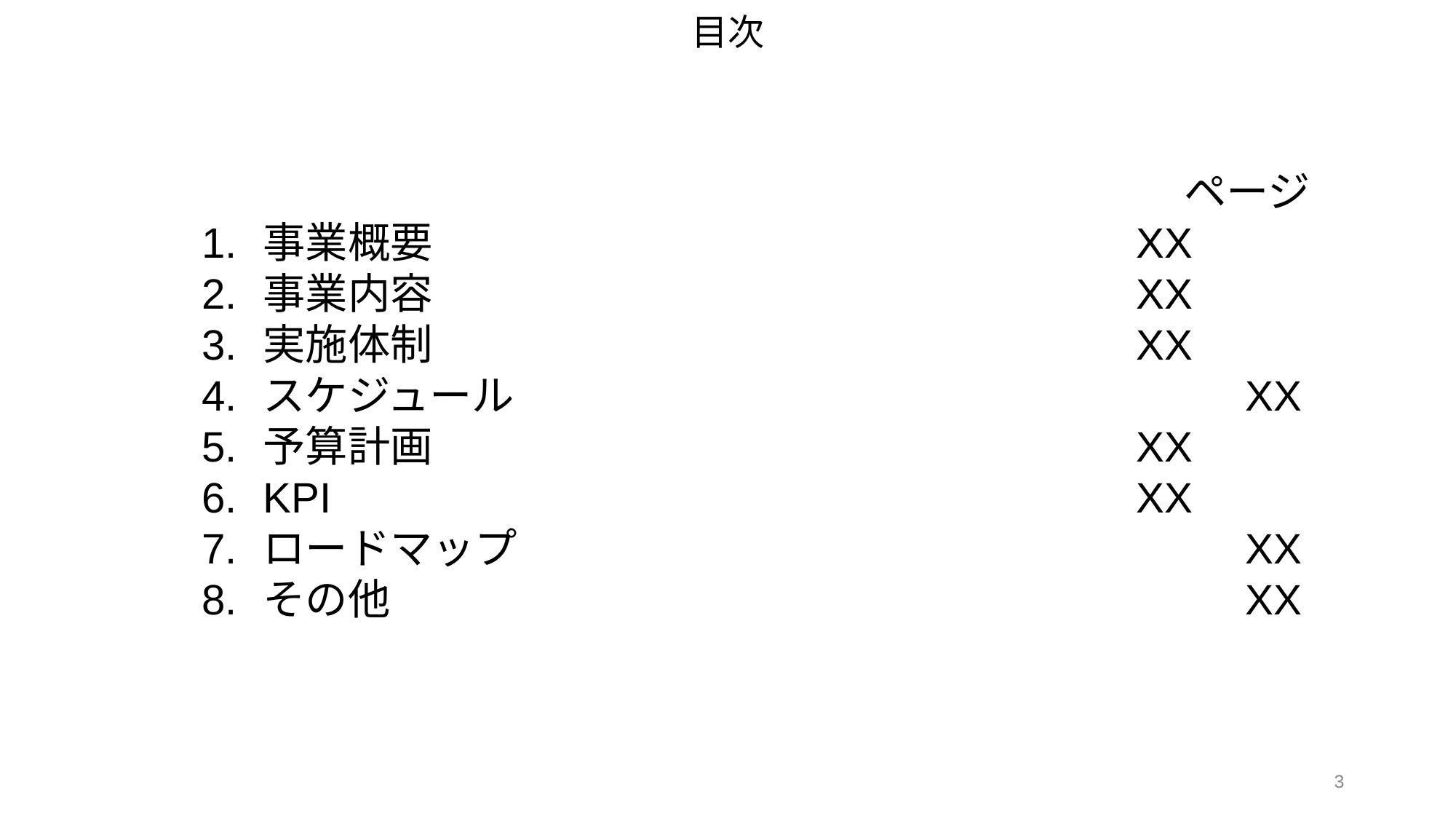

# 目次
									ページ
事業概要　　　　　　　　　　　　　		XX
事業内容　　　						XX
実施体制							XX
スケジュール							XX
予算計画							XX
KPI								XX
ロードマップ							XX
その他								XX
3